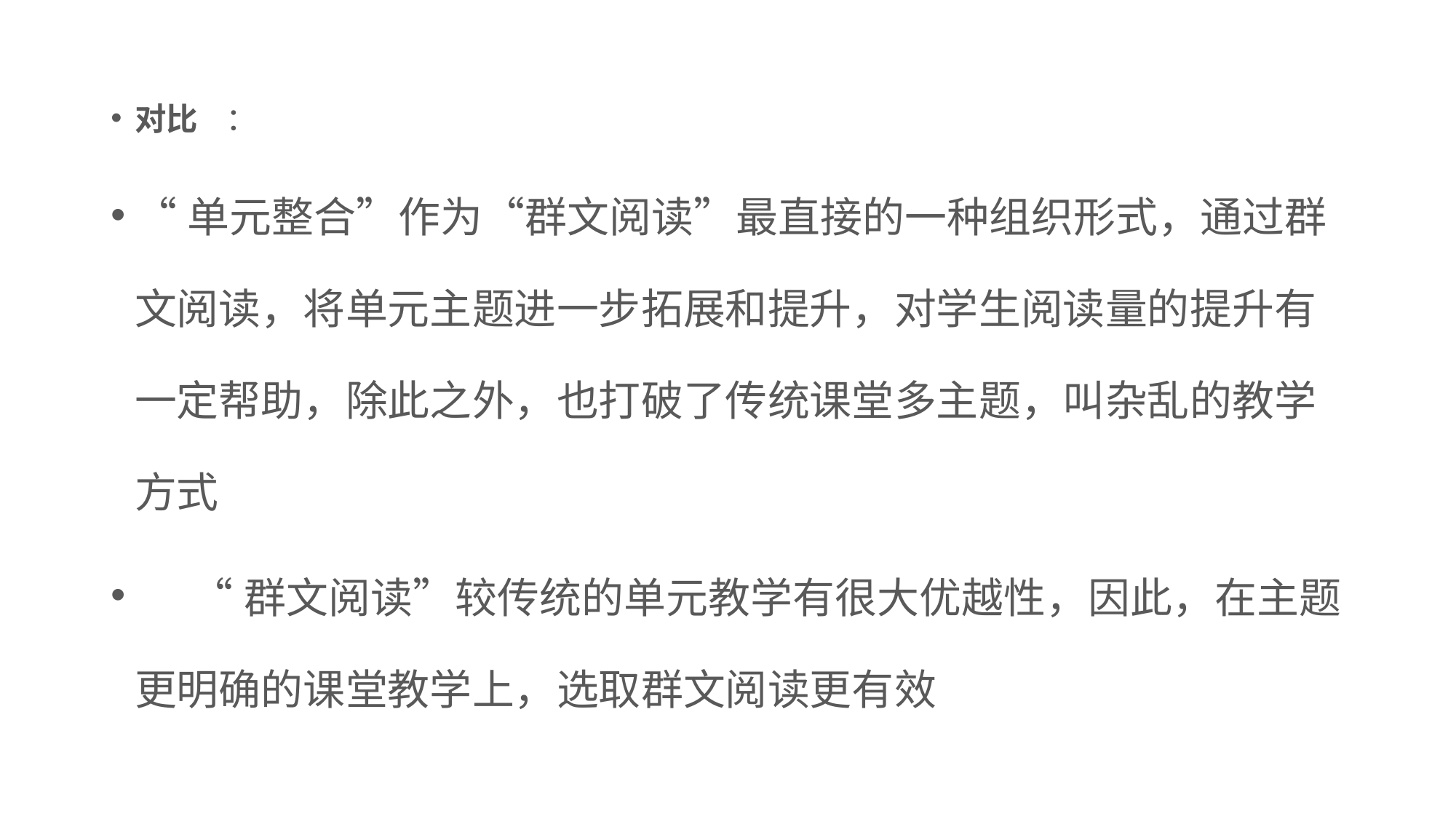

对比    ：
“单元整合”作为“群文阅读”最直接的一种组织形式，通过群文阅读，将单元主题进一步拓展和提升，对学生阅读量的提升有一定帮助，除此之外，也打破了传统课堂多主题，叫杂乱的教学方式
      “群文阅读”较传统的单元教学有很大优越性，因此，在主题更明确的课堂教学上，选取群文阅读更有效